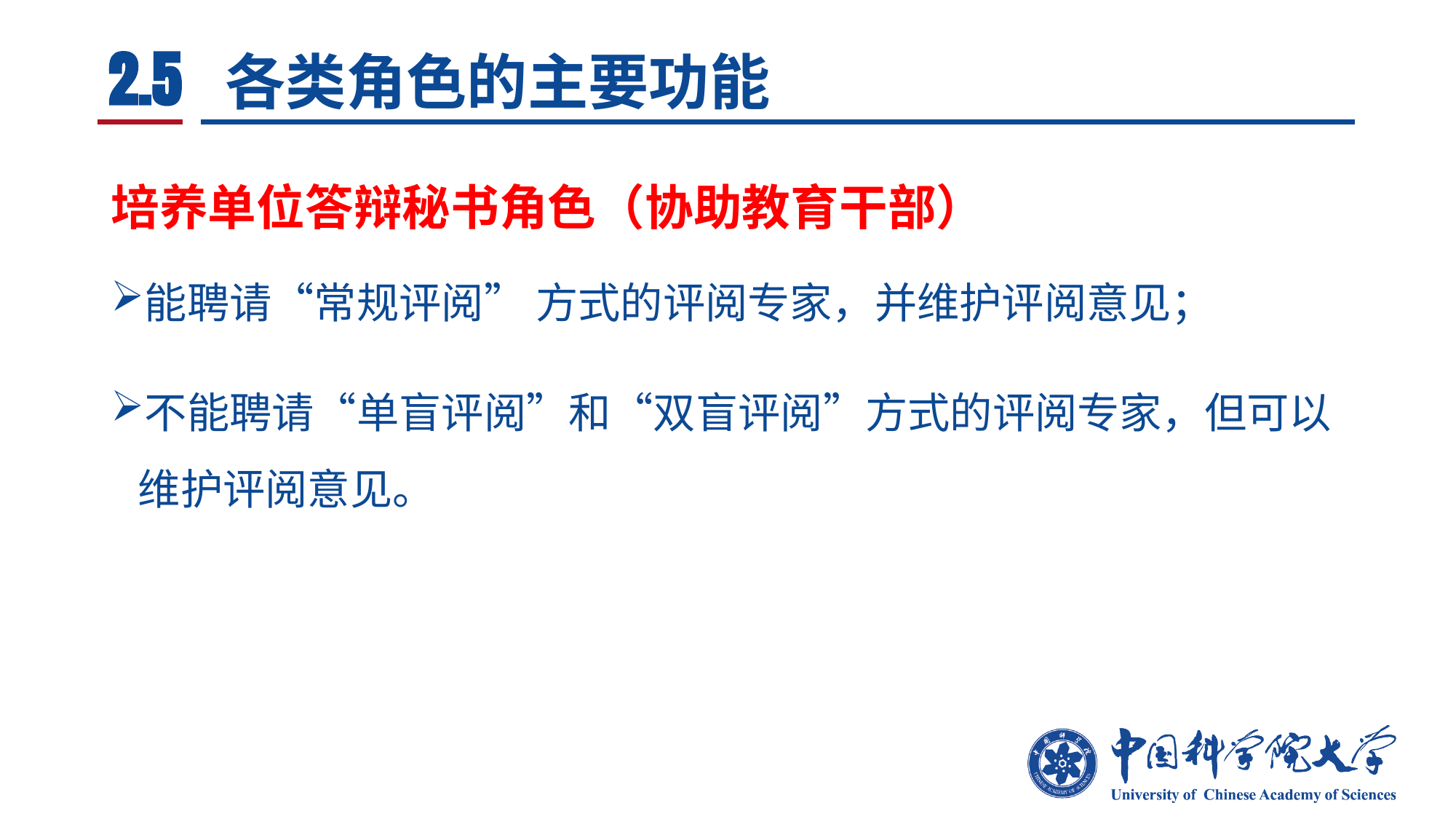

# 2.5  各类角色的主要功能
培养单位答辩秘书角色（协助教育干部）
能聘请“常规评阅” 方式的评阅专家，并维护评阅意见；
不能聘请“单盲评阅”和“双盲评阅”方式的评阅专家，但可以维护评阅意见。